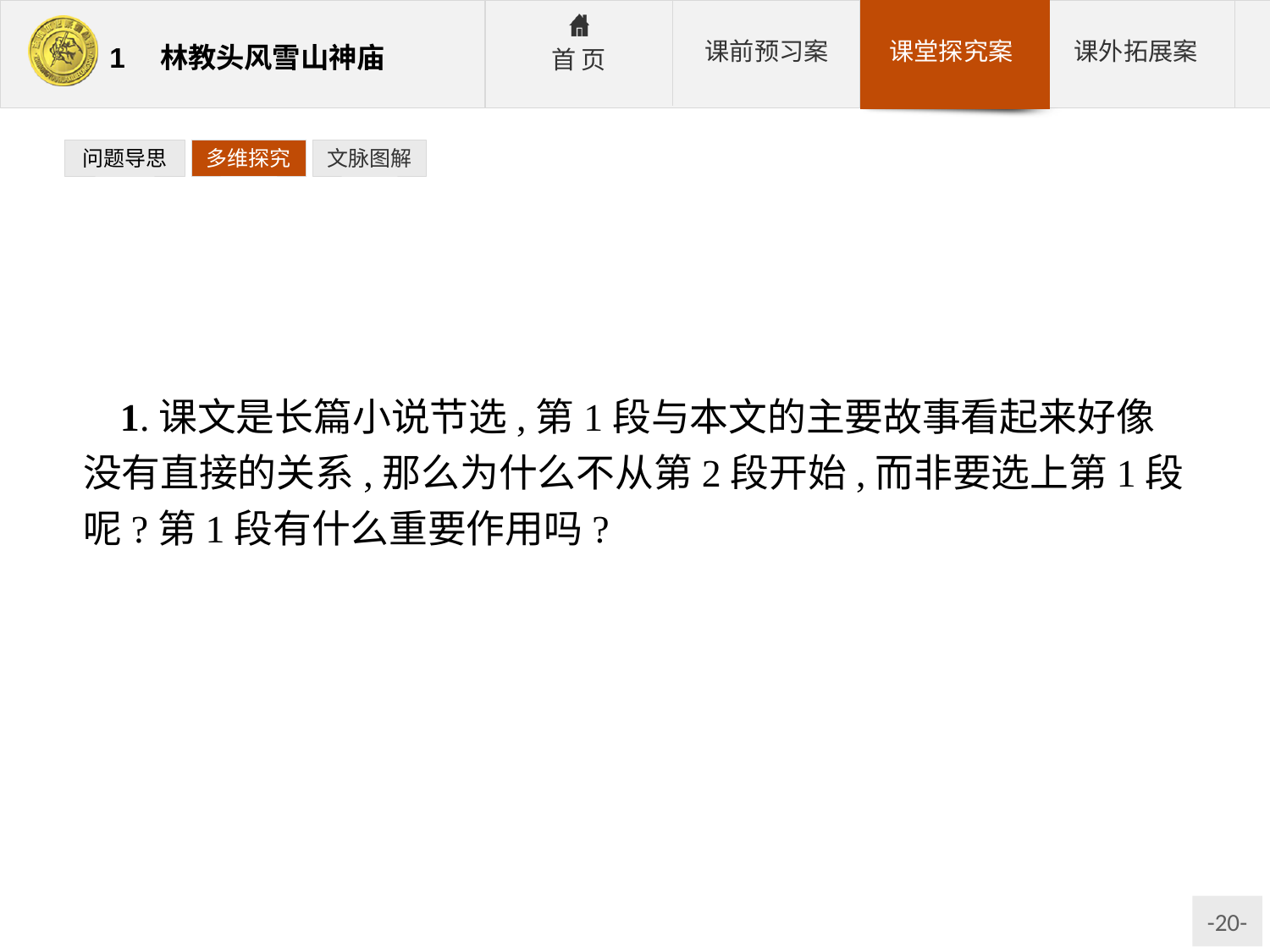

问题导思
多维探究
文脉图解
1.课文是长篇小说节选,第1段与本文的主要故事看起来好像没有直接的关系,那么为什么不从第2段开始,而非要选上第1段呢?第1段有什么重要作用吗?
提示:这段文字的作用可从塑造人物和交代情节两个角度分析。